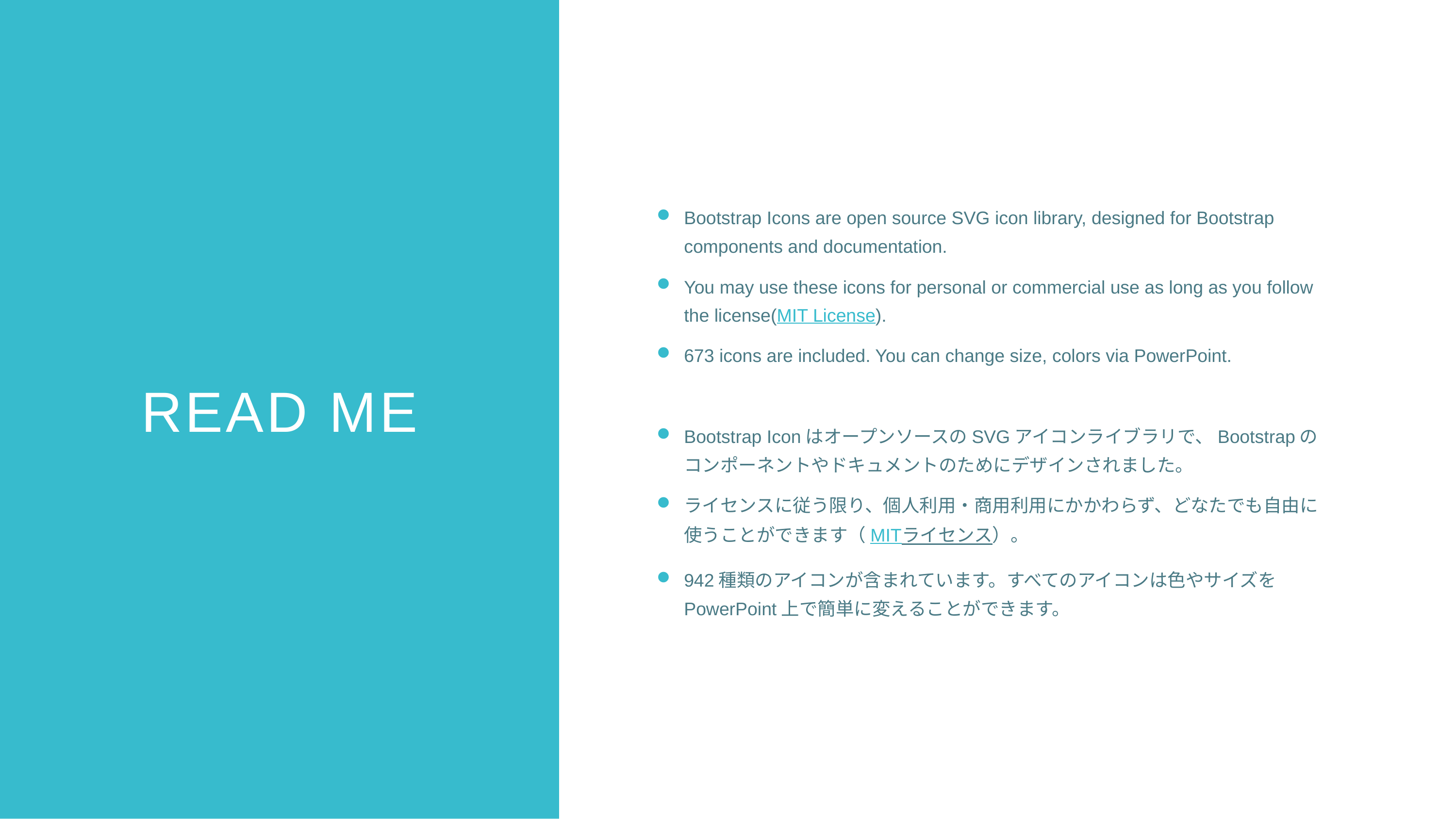

Bootstrap Icons are open source SVG icon library, designed for Bootstrap components and documentation.
You may use these icons for personal or commercial use as long as you follow the license(MIT License).
673 icons are included. You can change size, colors via PowerPoint.

Bootstrap IconはオープンソースのSVGアイコンライブラリで、Bootstrapのコンポーネントやドキュメントのためにデザインされました。
ライセンスに従う限り、個人利用・商用利用にかかわらず、どなたでも自由に使うことができます（MITライセンス）。
942種類のアイコンが含まれています。すべてのアイコンは色やサイズをPowerPoint上で簡単に変えることができます。
# READ ME